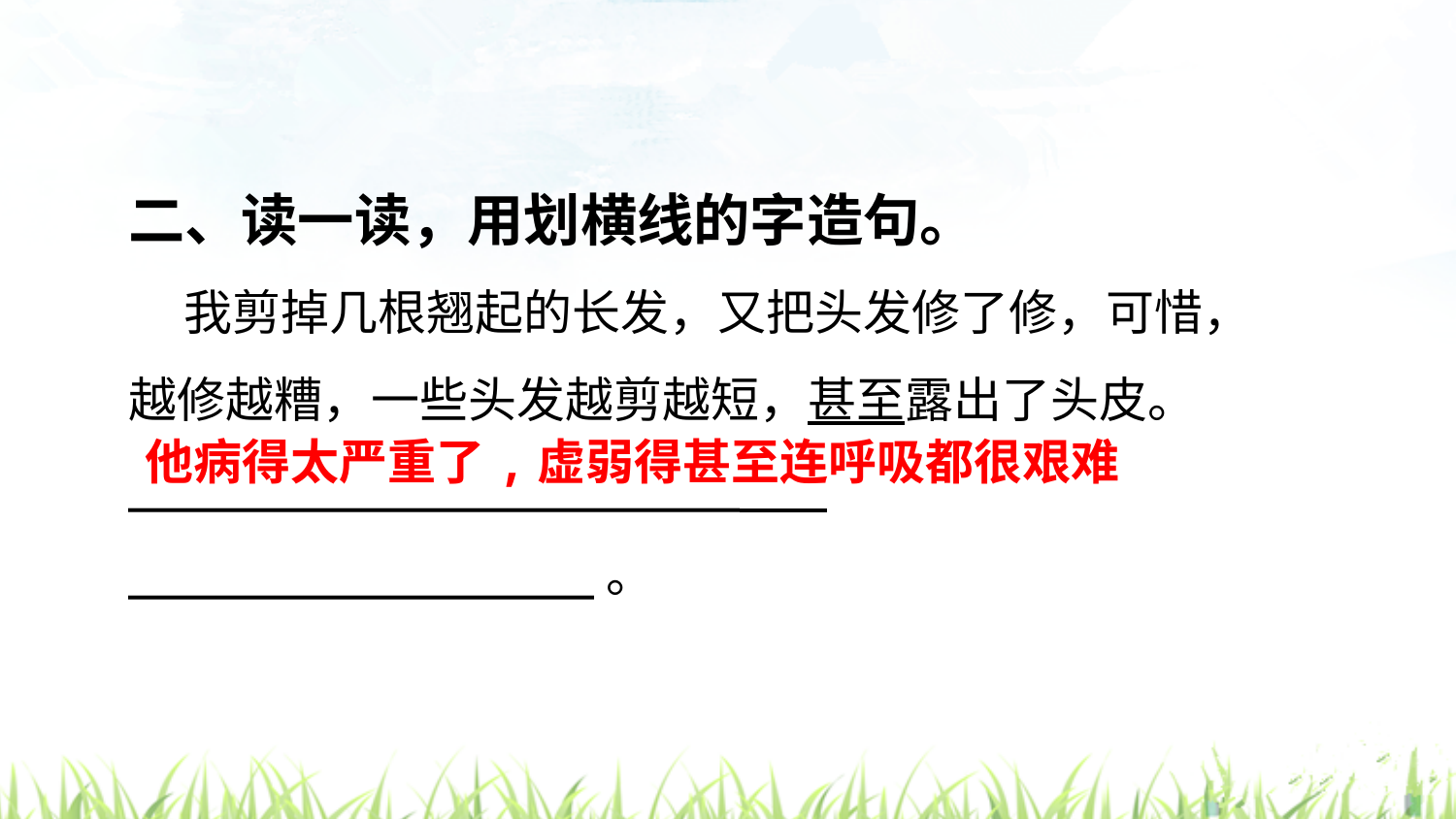

二、读一读，用划横线的字造句。
    我剪掉几根翘起的长发，又把头发修了修，可惜，越修越糟，一些头发越剪越短，甚至露出了头皮。　_____________________    ________________。
他病得太严重了,虚弱得甚至连呼吸都很艰难